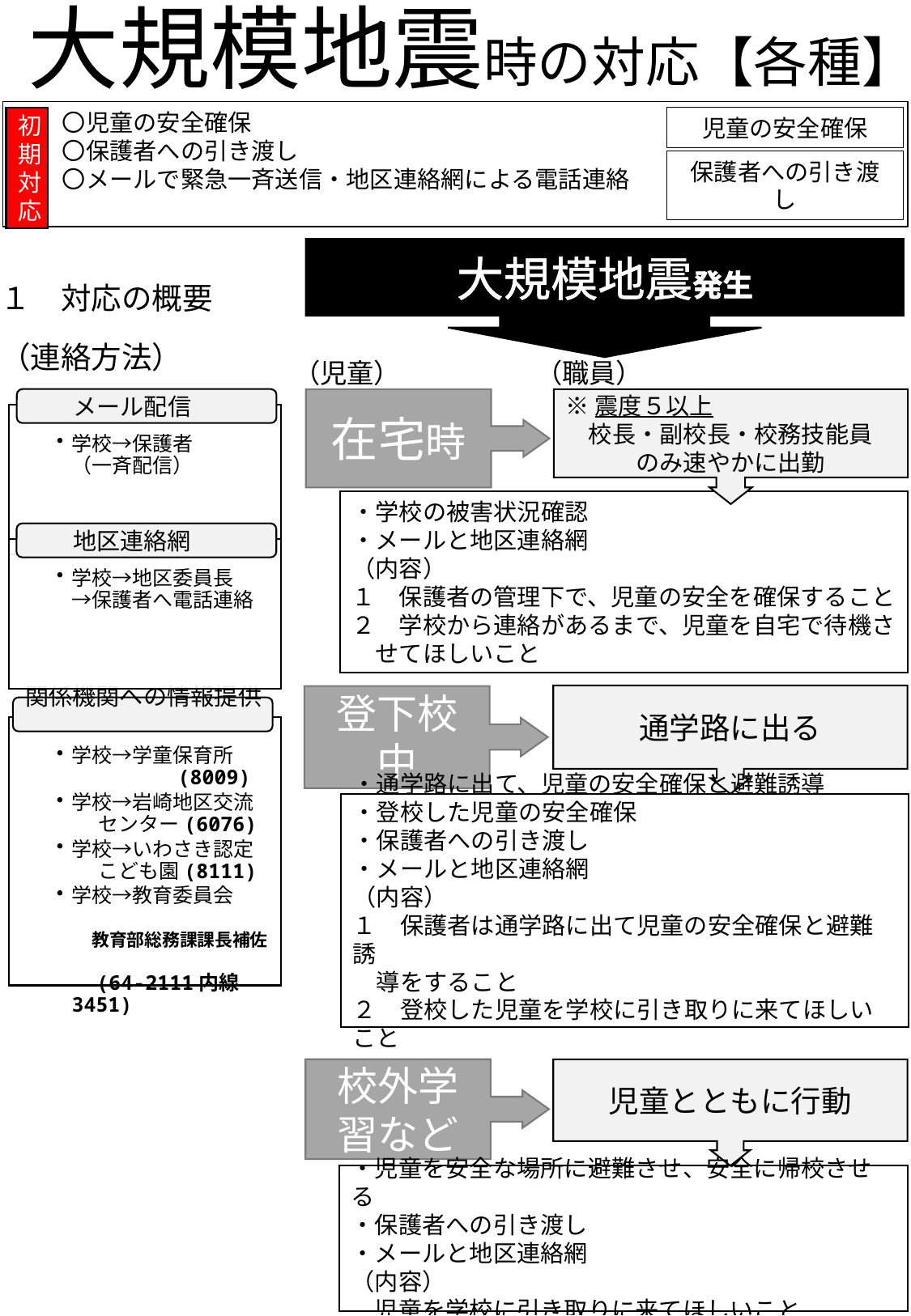

大規模地震時の対応【各種】
　　〇児童の安全確保
　　〇保護者への引き渡し
　　〇メールで緊急一斉送信・地区連絡網による電話連絡

児童の安全確保
初期対応
保護者への引き渡し
学校→保護者
（一斉配信）
メール配信
大規模地震発生
１　対応の概要
（連絡方法）
（児童）　　　　　（職員）
学校→地区委員長
→保護者へ電話連絡
地区連絡網
※震度５以上
校長・副校長・校務技能員
のみ速やかに出勤
在宅時
・学校の被害状況確認
・メールと地区連絡網
（内容）
１　保護者の管理下で、児童の安全を確保すること
２　学校から連絡があるまで、児童を自宅で待機さ
　せてほしいこと
通学路に出る
登下校中
学校→学童保育所
　　　　　(8009)
学校→岩崎地区交流
      センター(6076)
学校→いわさき認定
      こども園(8111)
学校→教育委員会　　　
　教育部総務課課長補佐　　　 　　　
　(64-2111内線3451)
関係機関への情報提供
・通学路に出て、児童の安全確保と避難誘導
・登校した児童の安全確保
・保護者への引き渡し
・メールと地区連絡網
（内容）
１　保護者は通学路に出て児童の安全確保と避難誘
　導をすること
２　登校した児童を学校に引き取りに来てほしいこと
校外学習など
児童とともに行動
・児童を安全な場所に避難させ、安全に帰校させる
・保護者への引き渡し
・メールと地区連絡網
（内容）
　児童を学校に引き取りに来てほしいこと